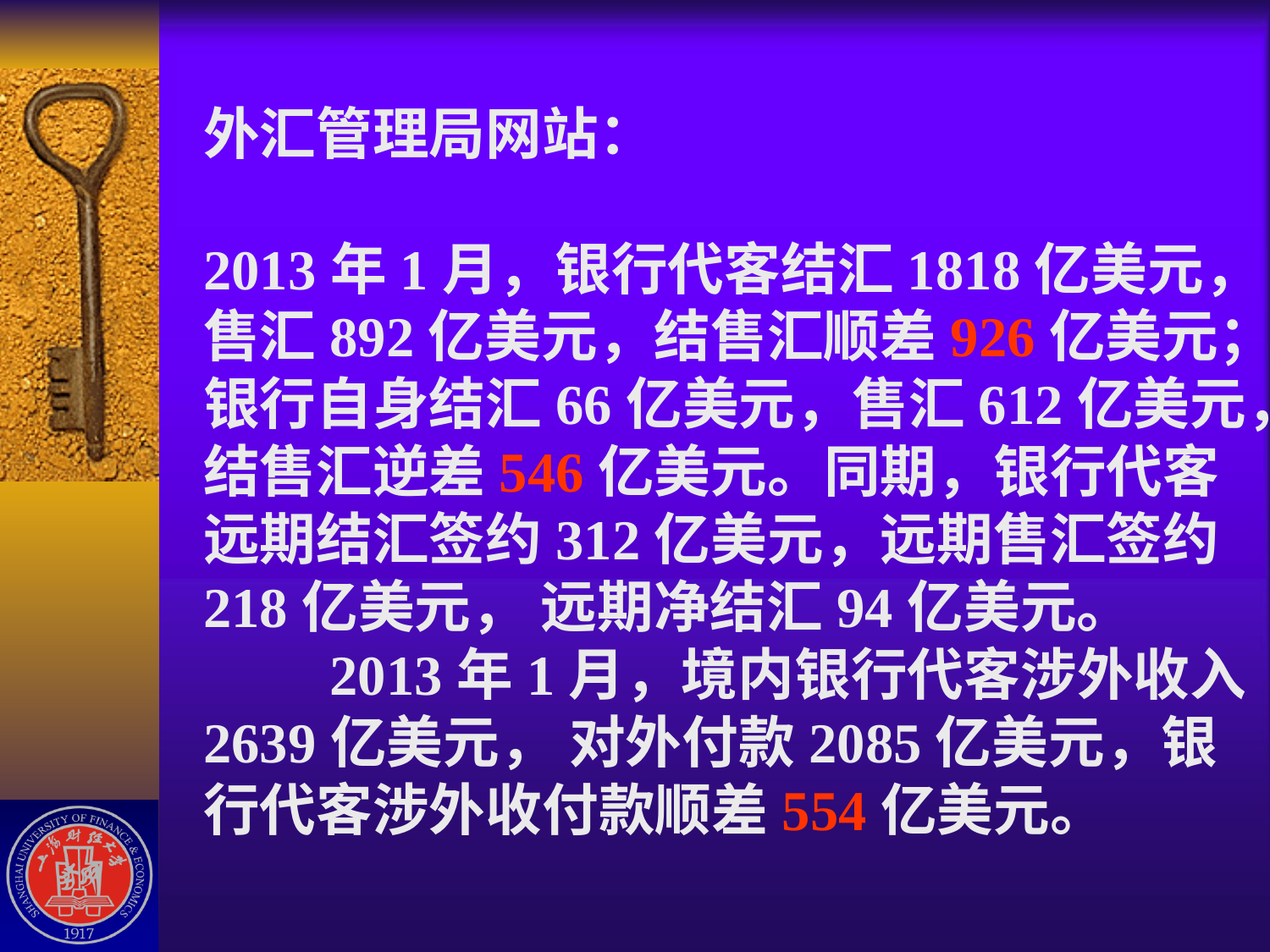

# 外汇管理局网站： 2013年1月，银行代客结汇1818亿美元，售汇892亿美元，结售汇顺差926亿美元；银行自身结汇66亿美元，售汇612亿美元，结售汇逆差546亿美元。同期，银行代客远期结汇签约312亿美元，远期售汇签约218亿美元， 远期净结汇94亿美元。 　　2013年1月，境内银行代客涉外收入2639亿美元， 对外付款2085亿美元，银行代客涉外收付款顺差554亿美元。